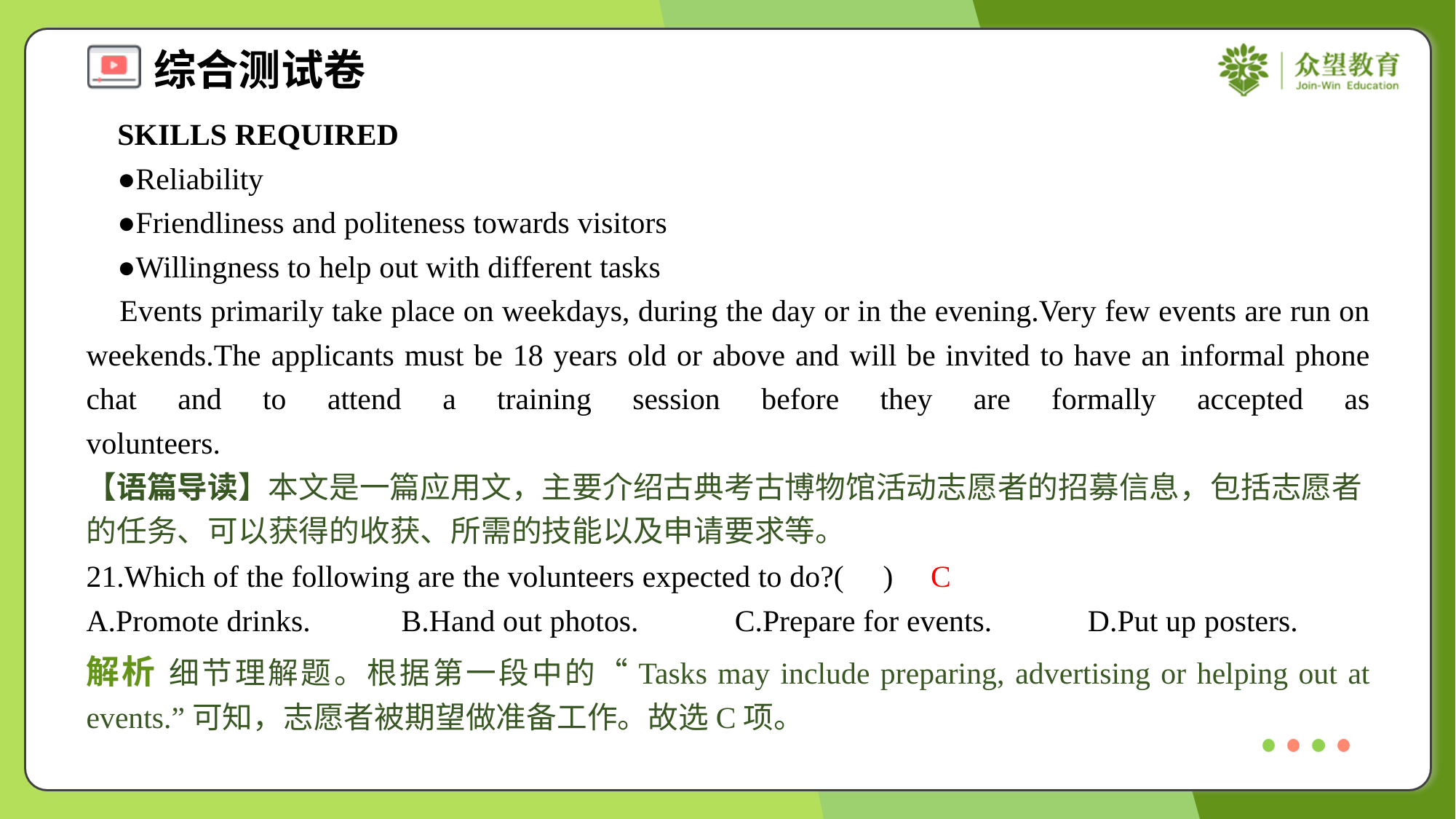

SKILLS REQUIRED
    ●Reliability
    ●Friendliness and politeness towards visitors
    ●Willingness to help out with different tasks
    Events primarily take place on weekdays, during the day or in the evening.Very few events are run on weekends.The applicants must be 18 years old or above and will be invited to have an informal phone chat and to attend a training session before they are formally accepted as volunteers.#1.1.2.5.4
【语篇导读】本文是一篇应用文，主要介绍古典考古博物馆活动志愿者的招募信息，包括志愿者的任务、可以获得的收获、所需的技能以及申请要求等。
21.Which of the following are the volunteers expected to do?(     )
C
A.Promote drinks.	B.Hand out photos.	C.Prepare for events.	D.Put up posters.
解析 细节理解题。根据第一段中的“Tasks may include preparing, advertising or helping out at events.”可知，志愿者被期望做准备工作。故选C项。